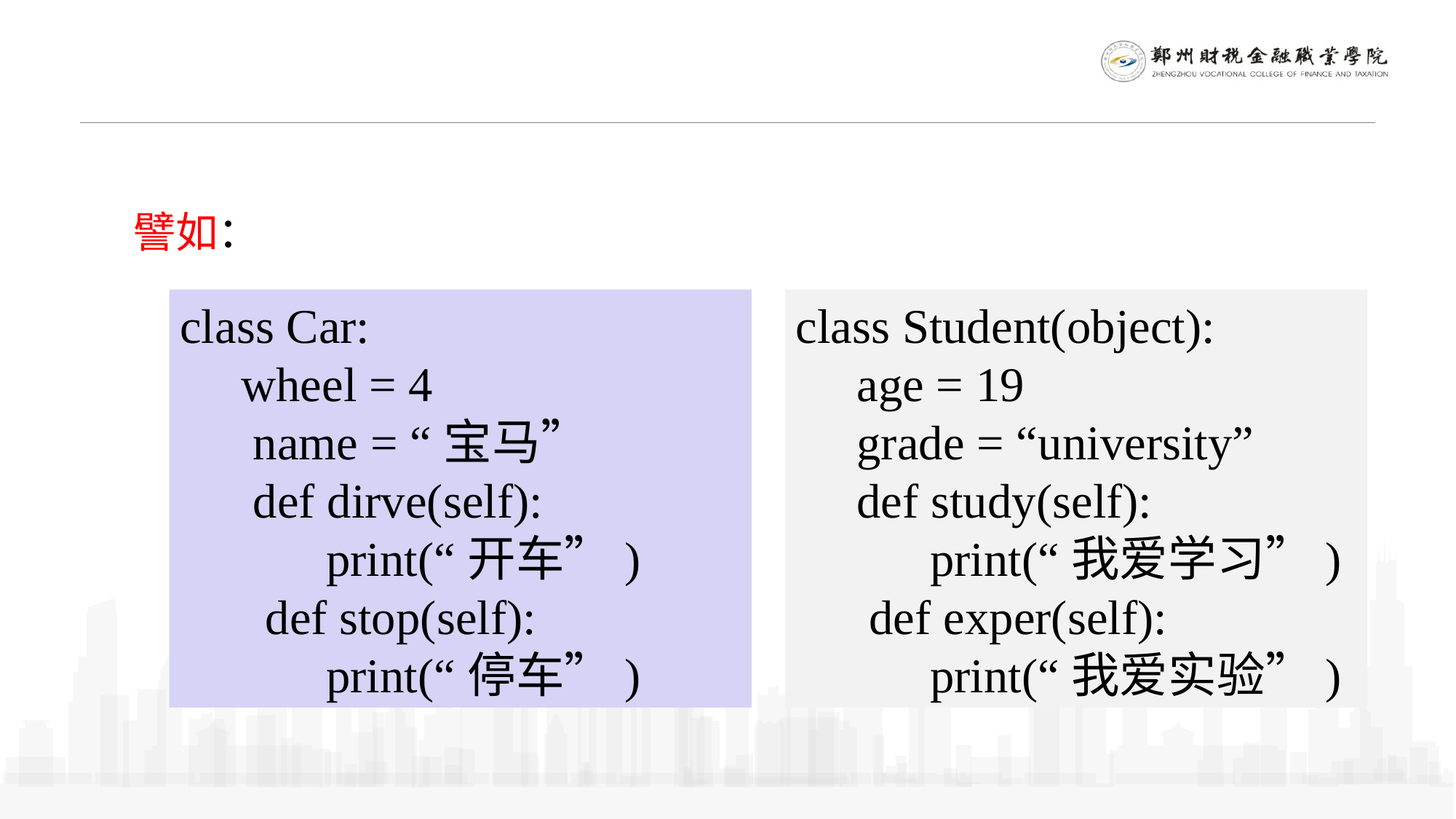

譬如：
class Car:
     wheel = 4
      name = “宝马”
      def dirve(self):
            print(“开车”)
       def stop(self):
            print(“停车”)
class Student(object):
     age = 19
     grade = “university”
     def study(self):
           print(“我爱学习”)
      def exper(self):
           print(“我爱实验”)